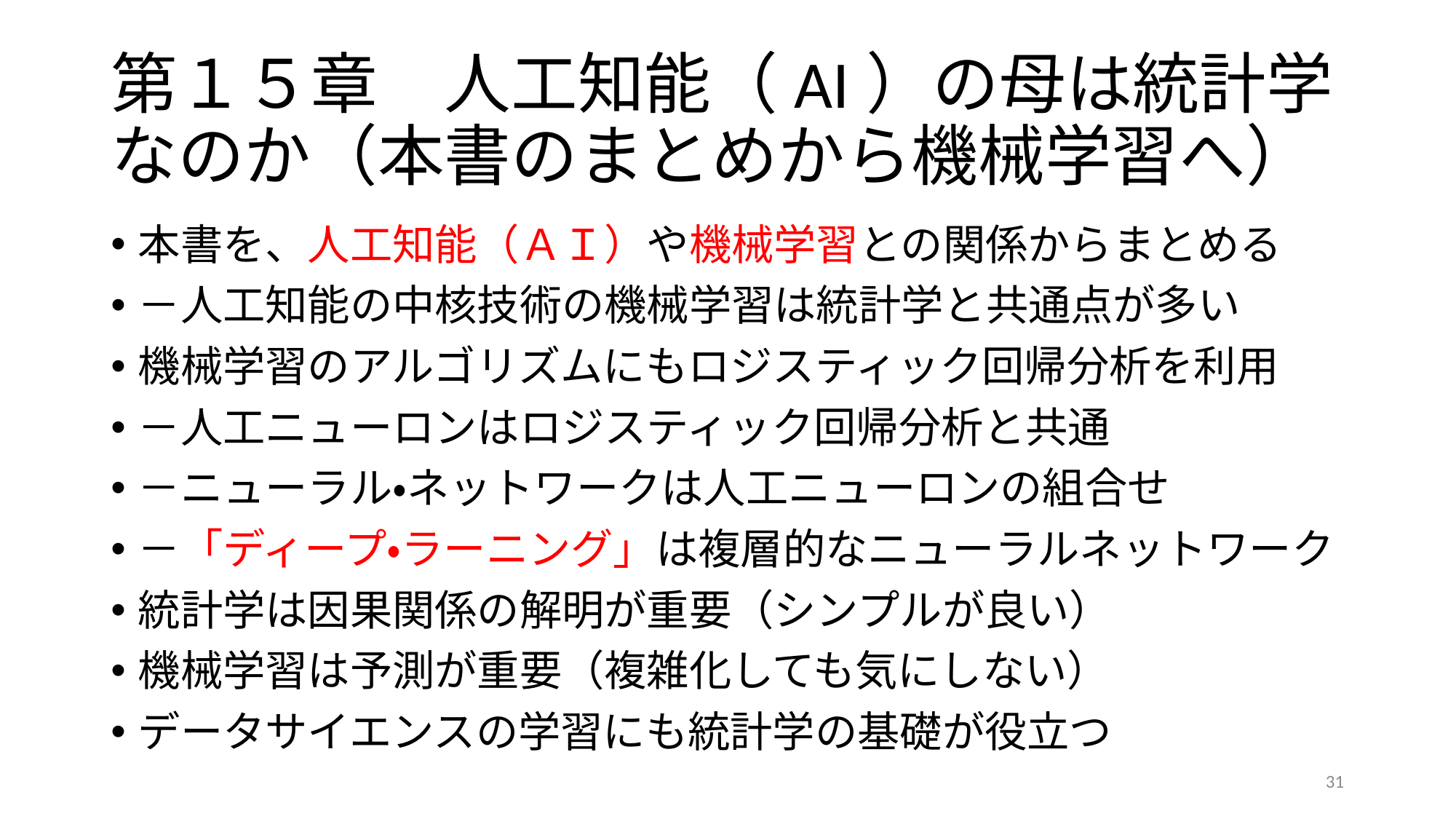

# 第１５章　人工知能（AI）の母は統計学なのか（本書のまとめから機械学習へ）
本書を、人工知能（ＡＩ）や機械学習との関係からまとめる
－人工知能の中核技術の機械学習は統計学と共通点が多い
機械学習のアルゴリズムにもロジスティック回帰分析を利用
－人工ニューロンはロジスティック回帰分析と共通
－ニューラル・ネットワークは人工ニューロンの組合せ
－「ディープ・ラーニング」は複層的なニューラルネットワーク
統計学は因果関係の解明が重要（シンプルが良い）
機械学習は予測が重要（複雑化しても気にしない）
データサイエンスの学習にも統計学の基礎が役立つ

31